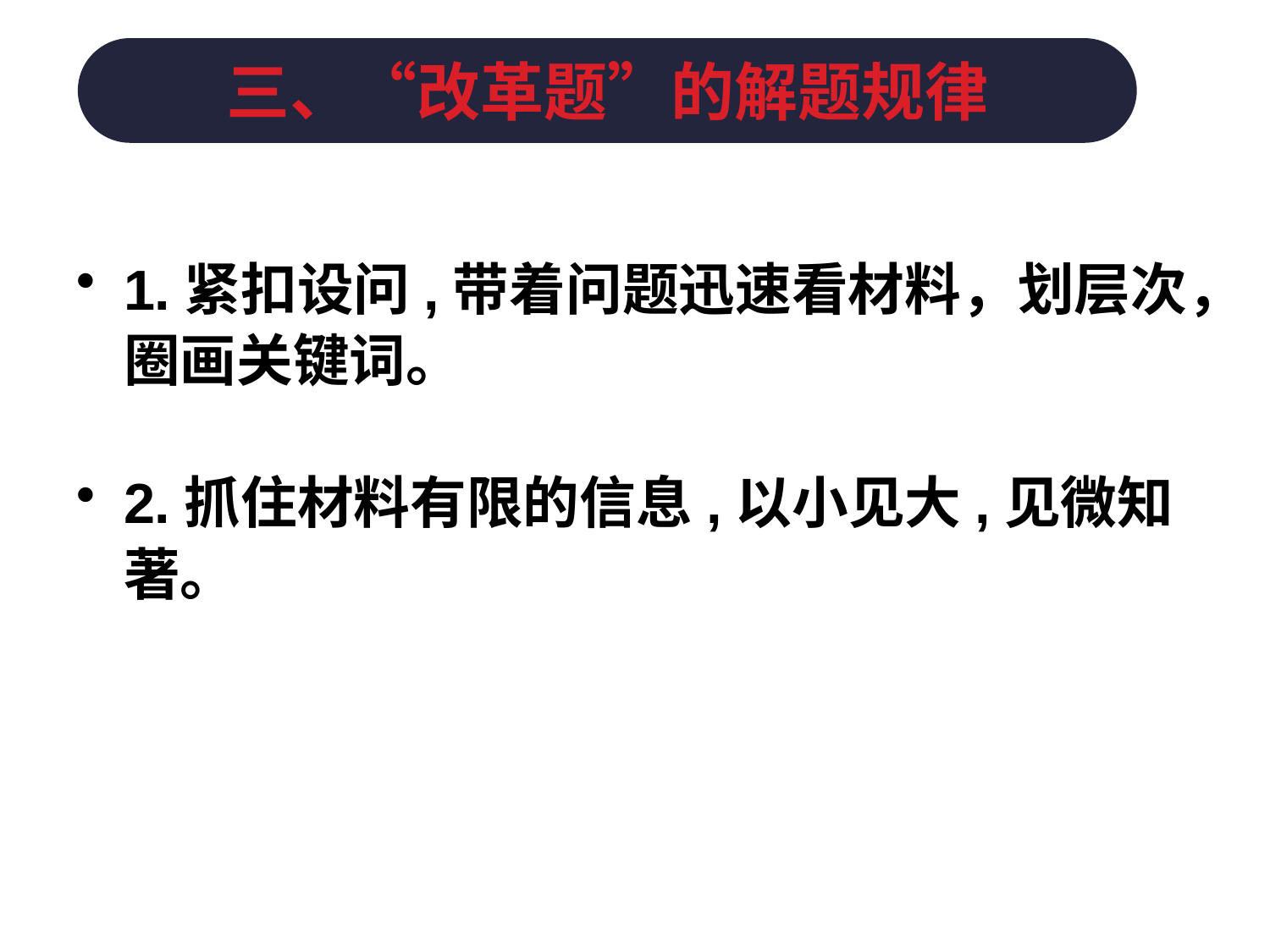

三、“改革题”的解题规律
1.紧扣设问,带着问题迅速看材料，划层次，圈画关键词。

2.抓住材料有限的信息,以小见大,见微知著。